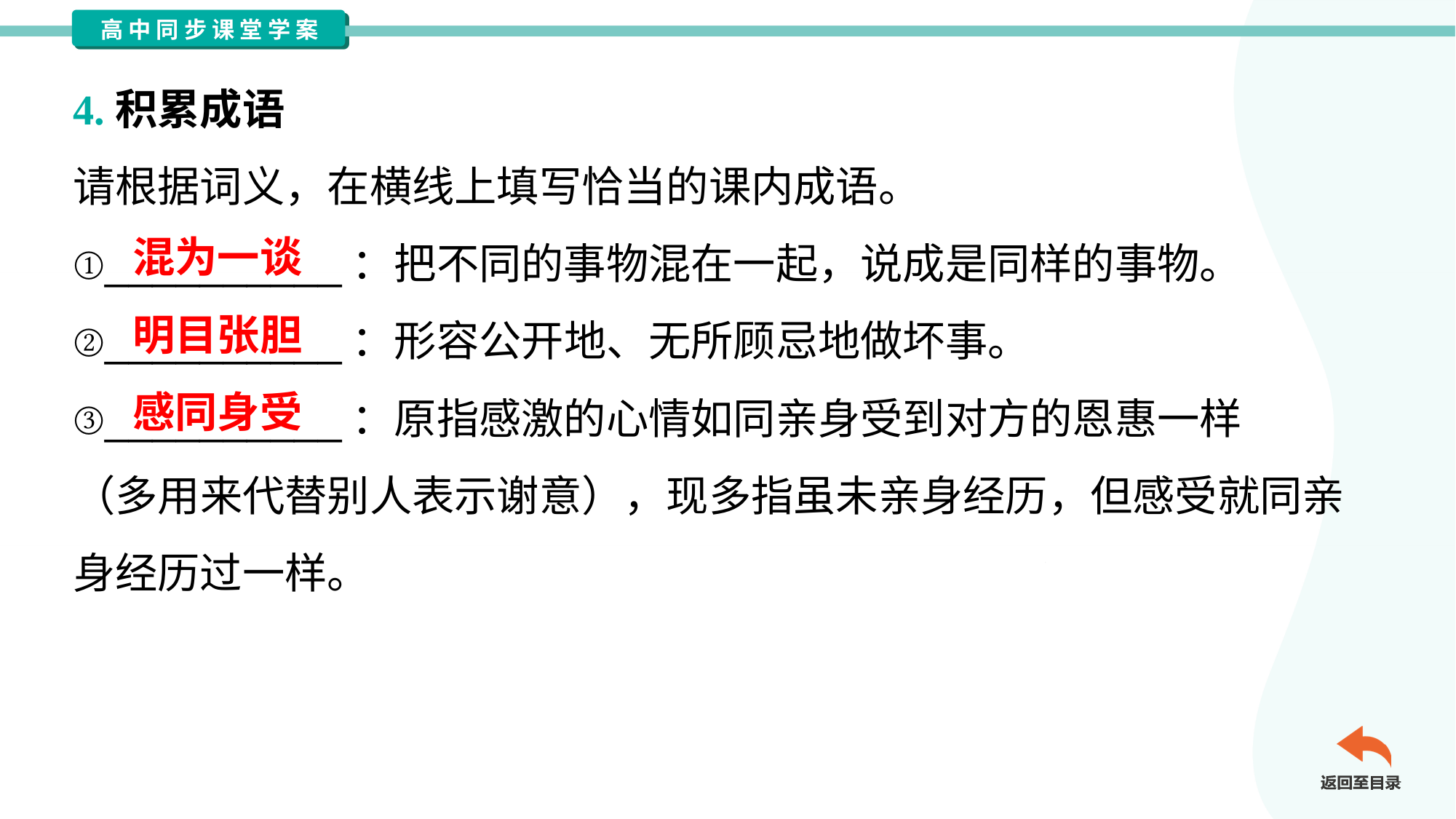

4.积累成语
请根据词义，在横线上填写恰当的课内成语。
①__________：把不同的事物混在一起，说成是同样的事物。
②__________：形容公开地、无所顾忌地做坏事。
③__________：原指感激的心情如同亲身受到对方的恩惠一样
（多用来代替别人表示谢意），现多指虽未亲身经历，但感受就同亲
身经历过一样。
混为一谈
明目张胆
感同身受